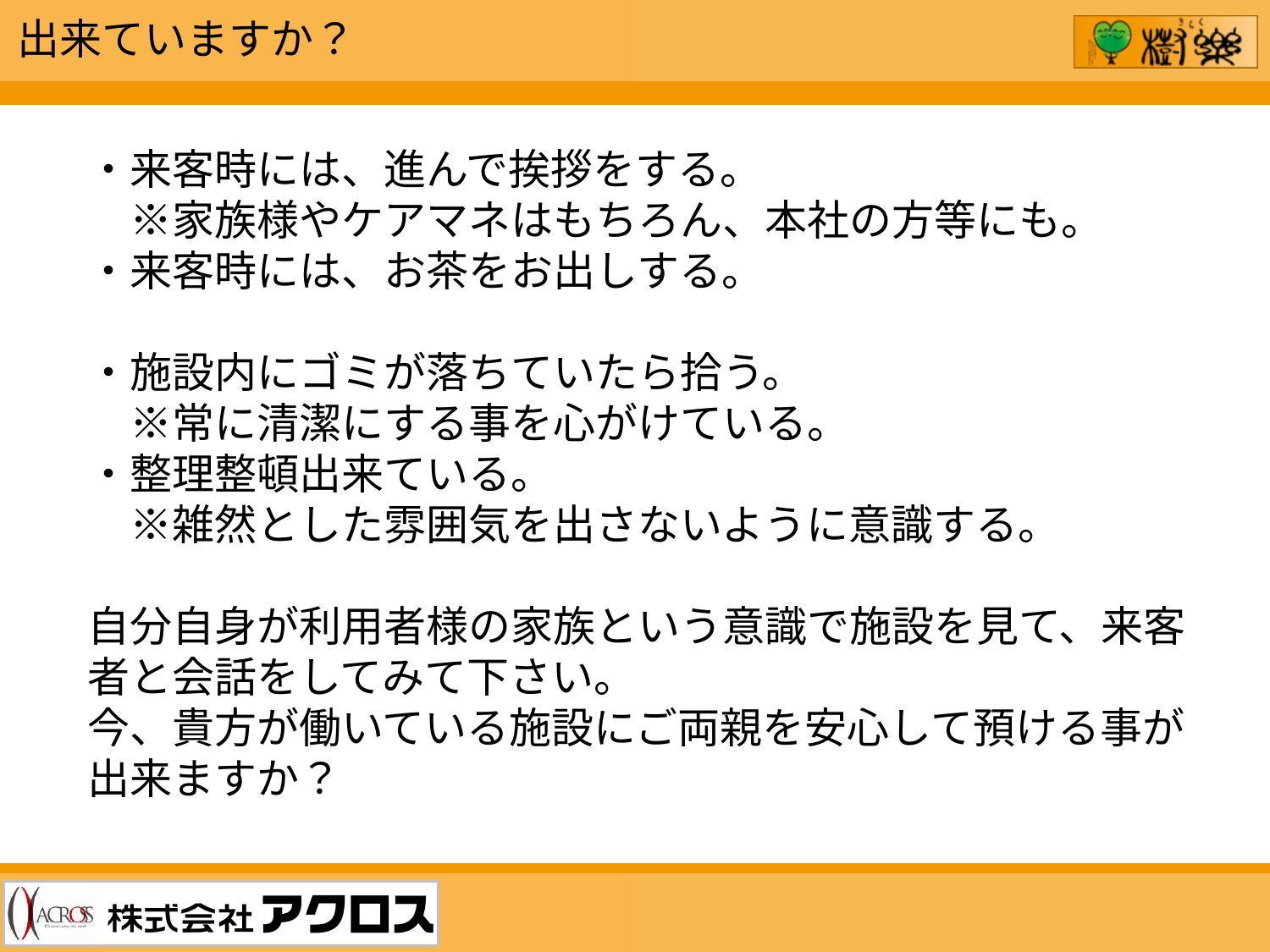

出来ていますか？
・来客時には、進んで挨拶をする。
　※家族様やケアマネはもちろん、本社の方等にも。
・来客時には、お茶をお出しする。

・施設内にゴミが落ちていたら拾う。
　※常に清潔にする事を心がけている。
・整理整頓出来ている。
　※雑然とした雰囲気を出さないように意識する。

自分自身が利用者様の家族という意識で施設を見て、来客者と会話をしてみて下さい。
今、貴方が働いている施設にご両親を安心して預ける事が出来ますか？